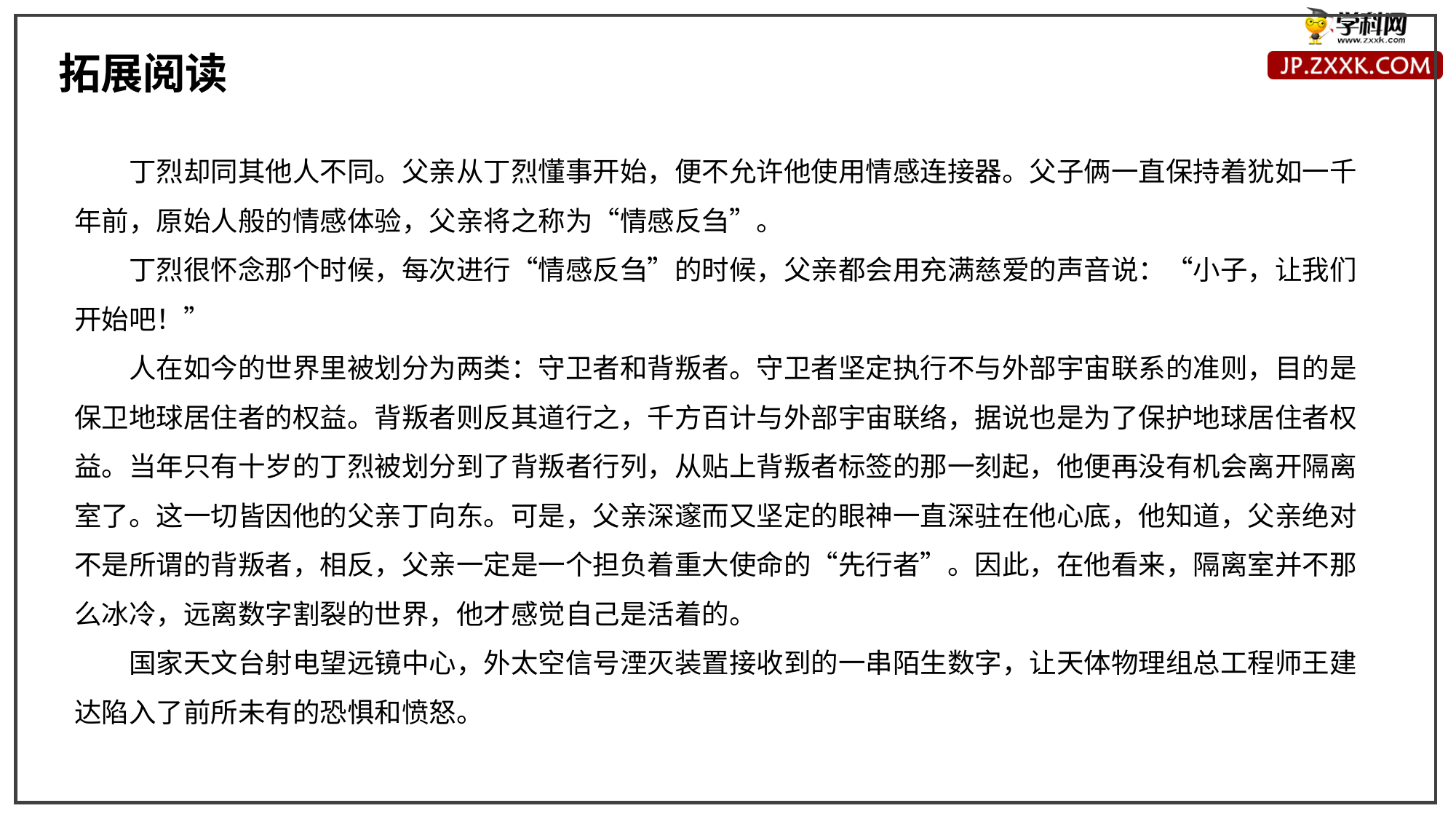

拓展阅读
丁烈却同其他人不同。父亲从丁烈懂事开始，便不允许他使用情感连接器。父子俩一直保持着犹如一千年前，原始人般的情感体验，父亲将之称为“情感反刍”。
丁烈很怀念那个时候，每次进行“情感反刍”的时候，父亲都会用充满慈爱的声音说：“小子，让我们开始吧！”
人在如今的世界里被划分为两类：守卫者和背叛者。守卫者坚定执行不与外部宇宙联系的准则，目的是保卫地球居住者的权益。背叛者则反其道行之，千方百计与外部宇宙联络，据说也是为了保护地球居住者权益。当年只有十岁的丁烈被划分到了背叛者行列，从贴上背叛者标签的那一刻起，他便再没有机会离开隔离室了。这一切皆因他的父亲丁向东。可是，父亲深邃而又坚定的眼神一直深驻在他心底，他知道，父亲绝对不是所谓的背叛者，相反，父亲一定是一个担负着重大使命的“先行者”。因此，在他看来，隔离室并不那么冰冷，远离数字割裂的世界，他才感觉自己是活着的。
国家天文台射电望远镜中心，外太空信号湮灭装置接收到的一串陌生数字，让天体物理组总工程师王建达陷入了前所未有的恐惧和愤怒。